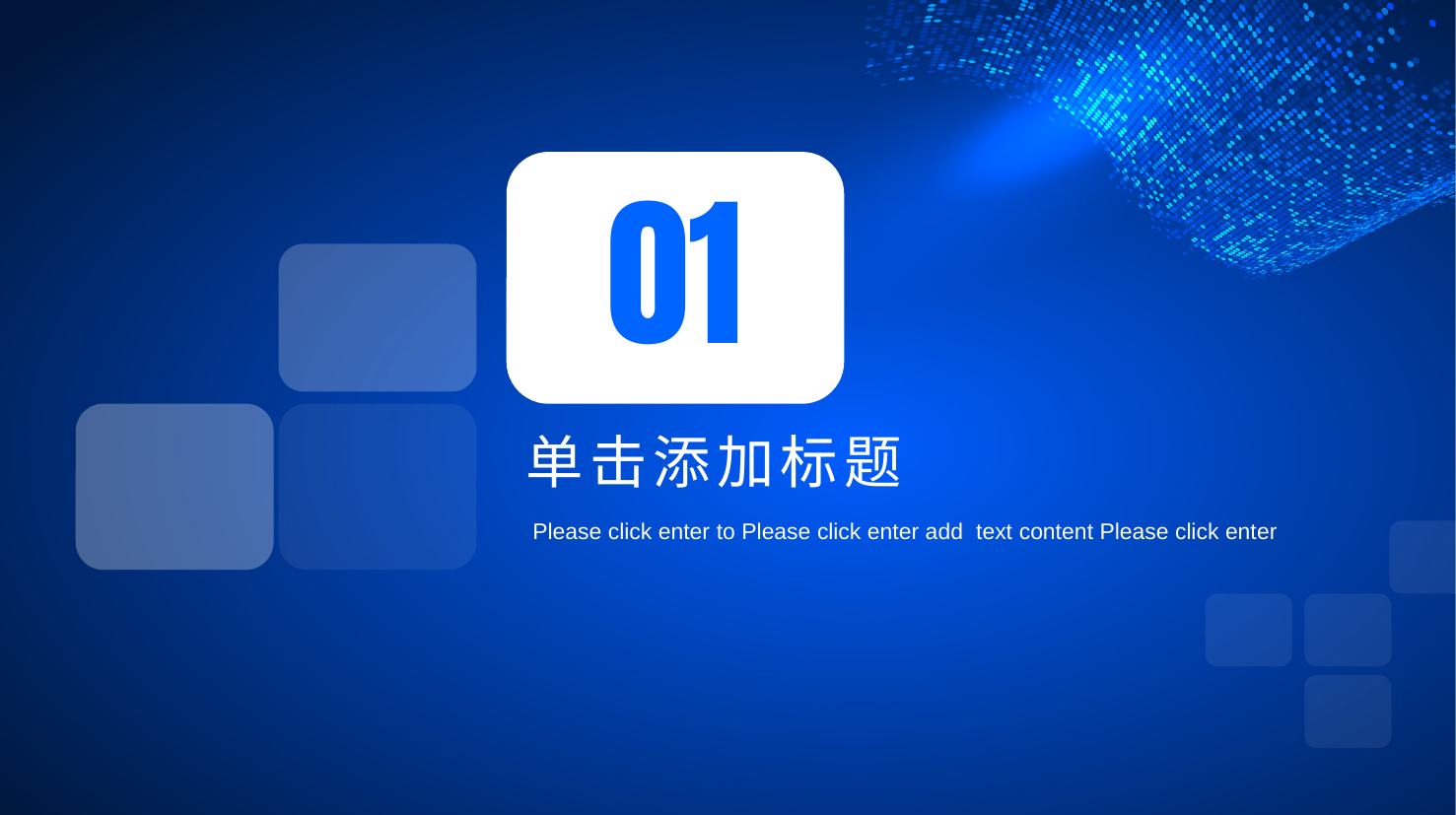

01

单击添加标题
Please click enter to Please click enter add  text content Please click enter